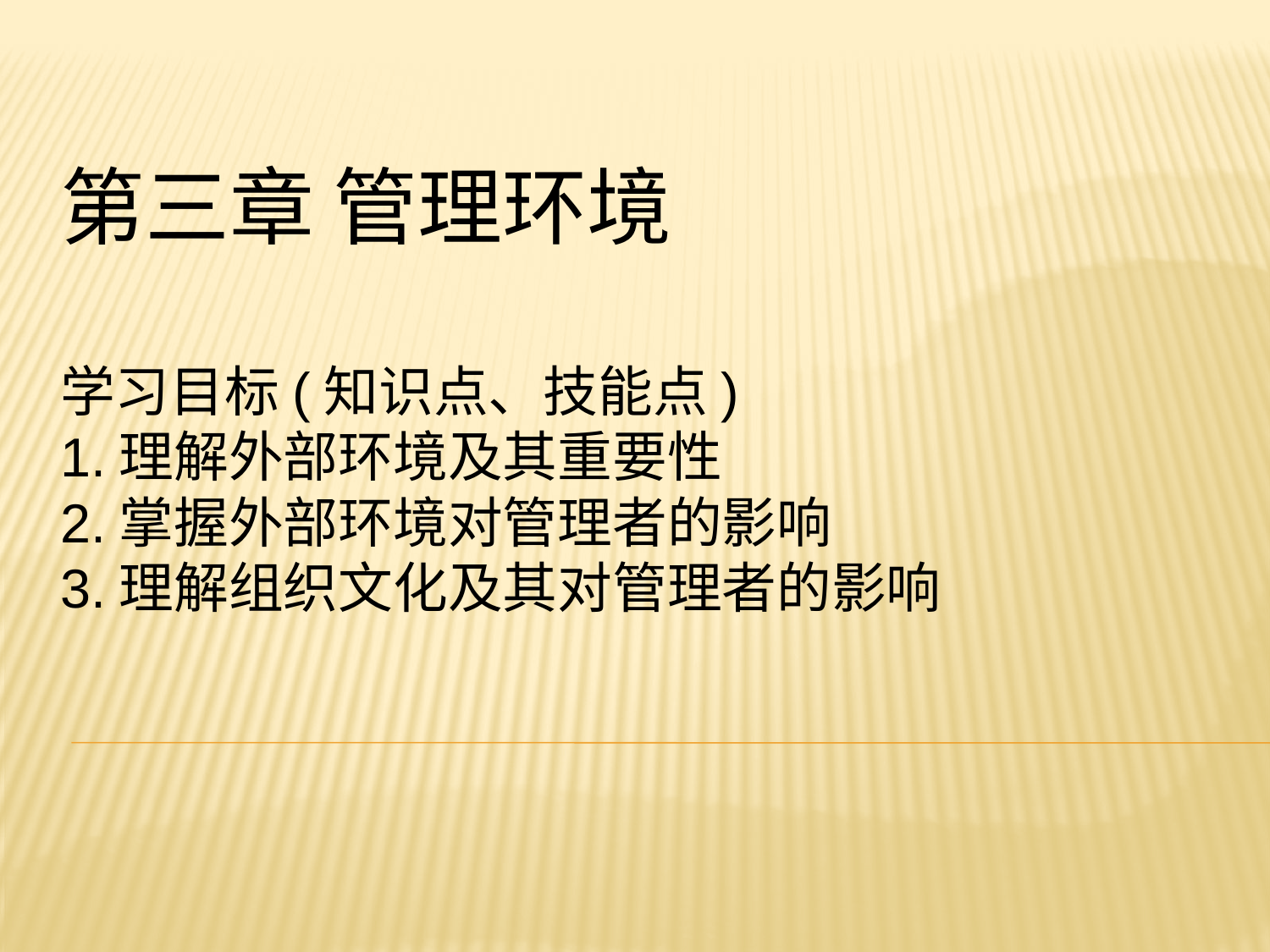

# 第三章 管理环境 学习目标(知识点、技能点) 1.理解外部环境及其重要性 2.掌握外部环境对管理者的影响 3.理解组织文化及其对管理者的影响